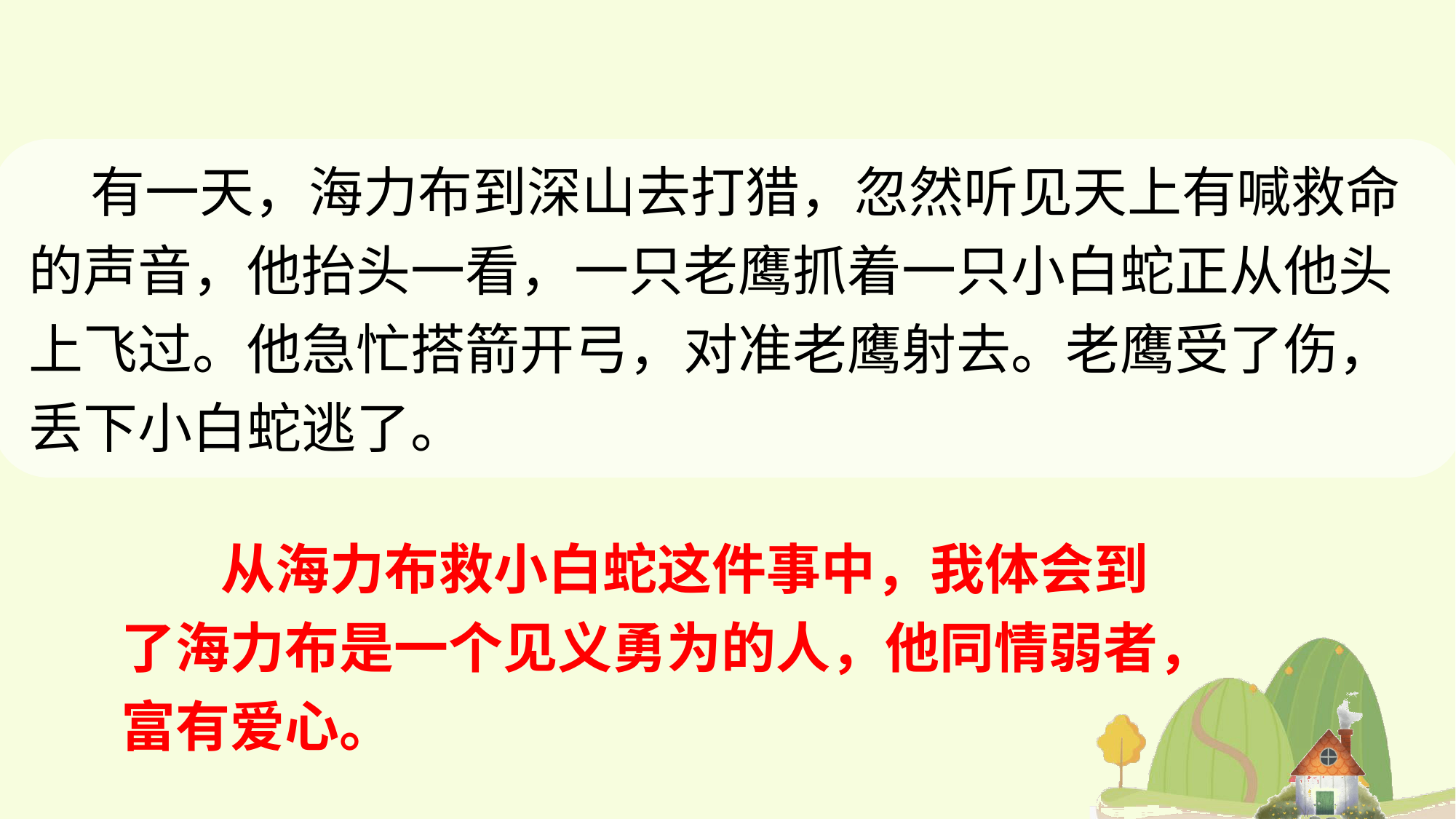

有一天，海力布到深山去打猎，忽然听见天上有喊救命的声音，他抬头一看，一只老鹰抓着一只小白蛇正从他头上飞过。他急忙搭箭开弓，对准老鹰射去。老鹰受了伤，丢下小白蛇逃了。
       从海力布救小白蛇这件事中，我体会到了海力布是一个见义勇为的人，他同情弱者，富有爱心。